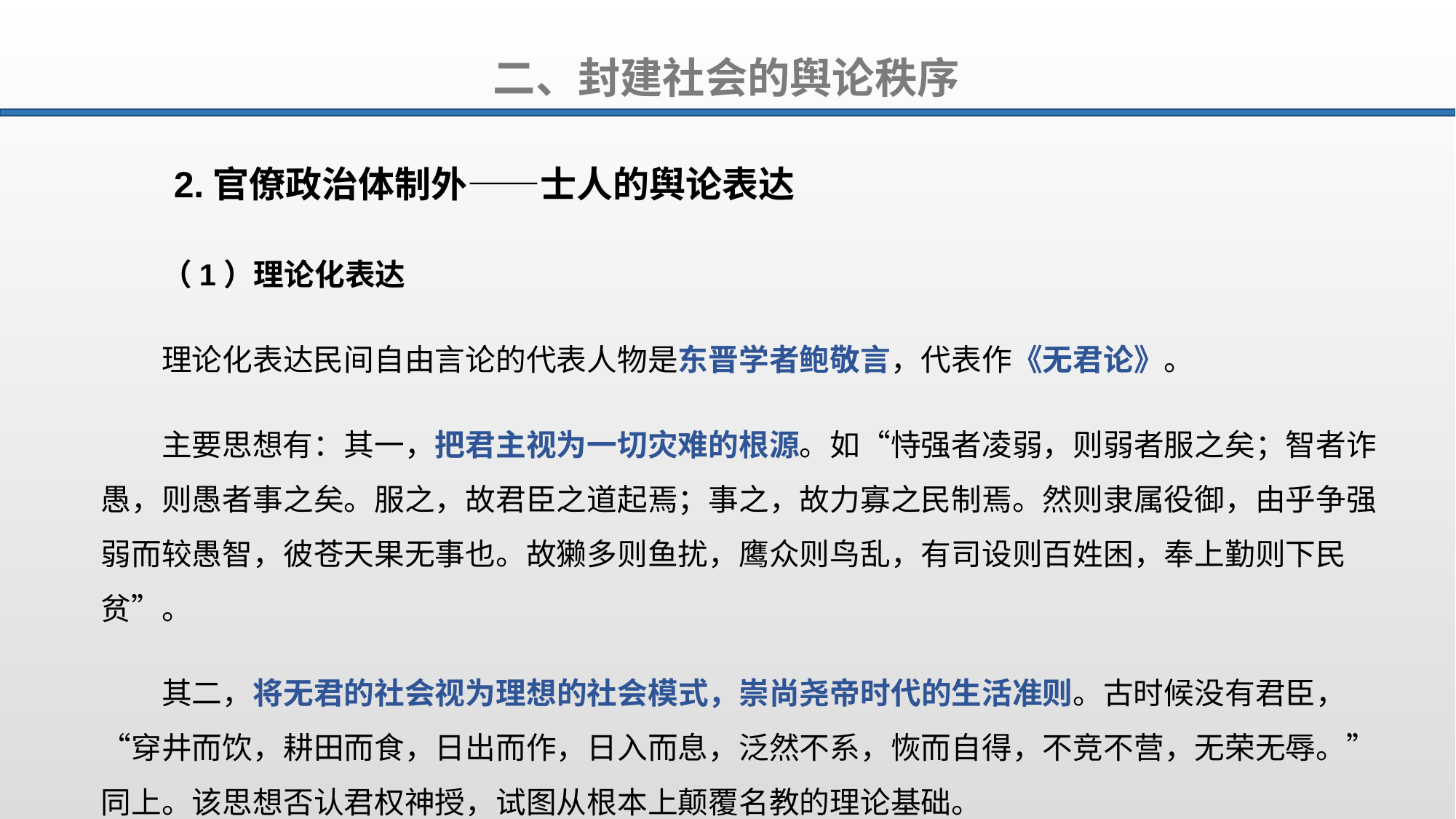

二、封建社会的舆论秩序

2.官僚政治体制外——士人的舆论表达
（1）理论化表达
理论化表达民间自由言论的代表人物是东晋学者鲍敬言，代表作《无君论》。
主要思想有：其一，把君主视为一切灾难的根源。如“恃强者凌弱，则弱者服之矣；智者诈愚，则愚者事之矣。服之，故君臣之道起焉；事之，故力寡之民制焉。然则隶属役御，由乎争强弱而较愚智，彼苍天果无事也。故獭多则鱼扰，鹰众则鸟乱，有司设则百姓困，奉上勤则下民贫”。
其二，将无君的社会视为理想的社会模式，崇尚尧帝时代的生活准则。古时候没有君臣，“穿井而饮，耕田而食，日出而作，日入而息，泛然不系，恢而自得，不竞不营，无荣无辱。”同上。该思想否认君权神授，试图从根本上颠覆名教的理论基础。